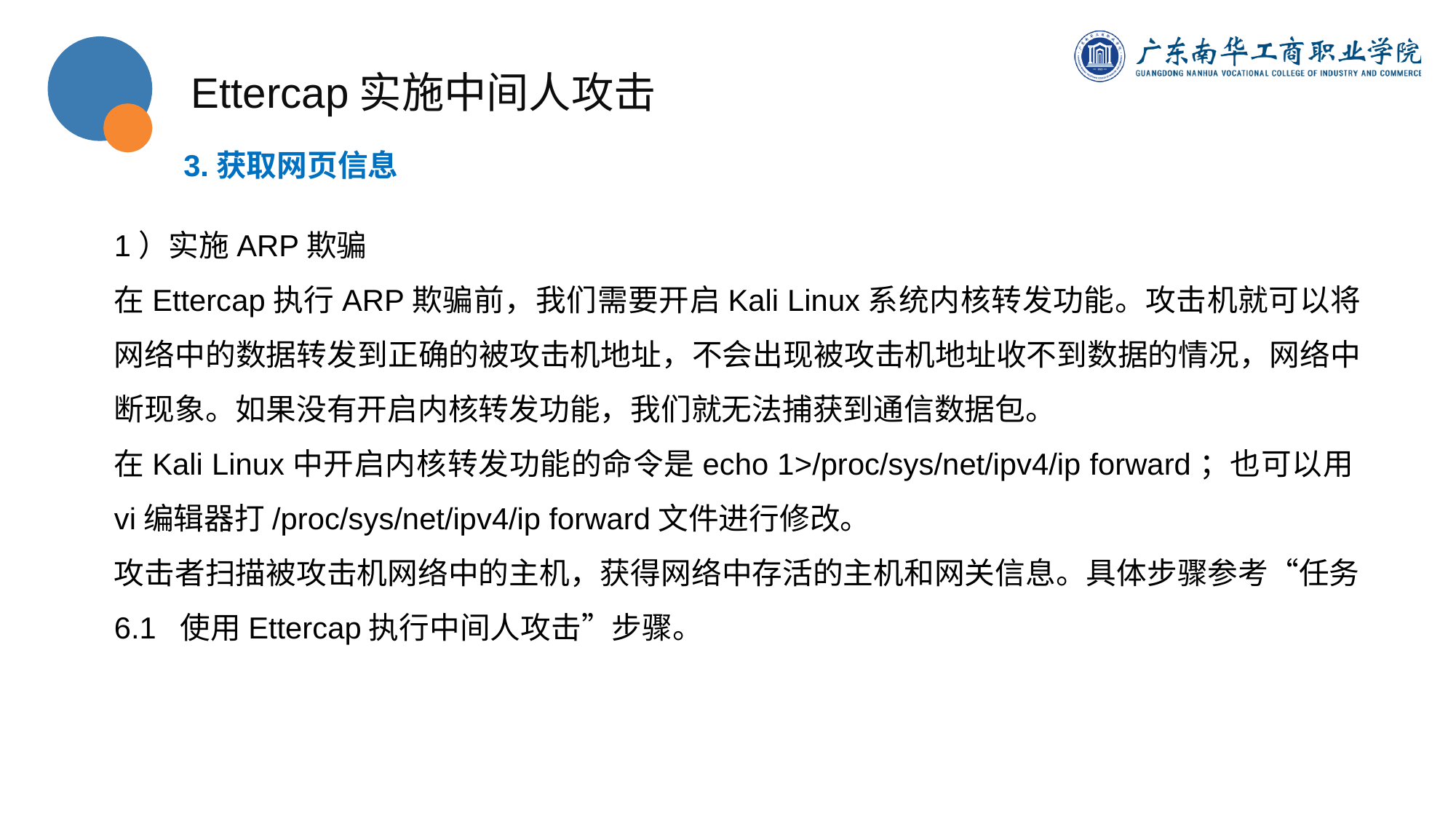

Ettercap实施中间人攻击

3.获取网页信息
1）实施ARP欺骗
在Ettercap执行ARP欺骗前，我们需要开启Kali Linux系统内核转发功能。攻击机就可以将网络中的数据转发到正确的被攻击机地址，不会出现被攻击机地址收不到数据的情况，网络中断现象。如果没有开启内核转发功能，我们就无法捕获到通信数据包。
在Kali Linux中开启内核转发功能的命令是echo 1>/proc/sys/net/ipv4/ip forward；也可以用vi编辑器打/proc/sys/net/ipv4/ip forward文件进行修改。
攻击者扫描被攻击机网络中的主机，获得网络中存活的主机和网关信息。具体步骤参考“任务6.1  使用Ettercap执行中间人攻击”步骤。